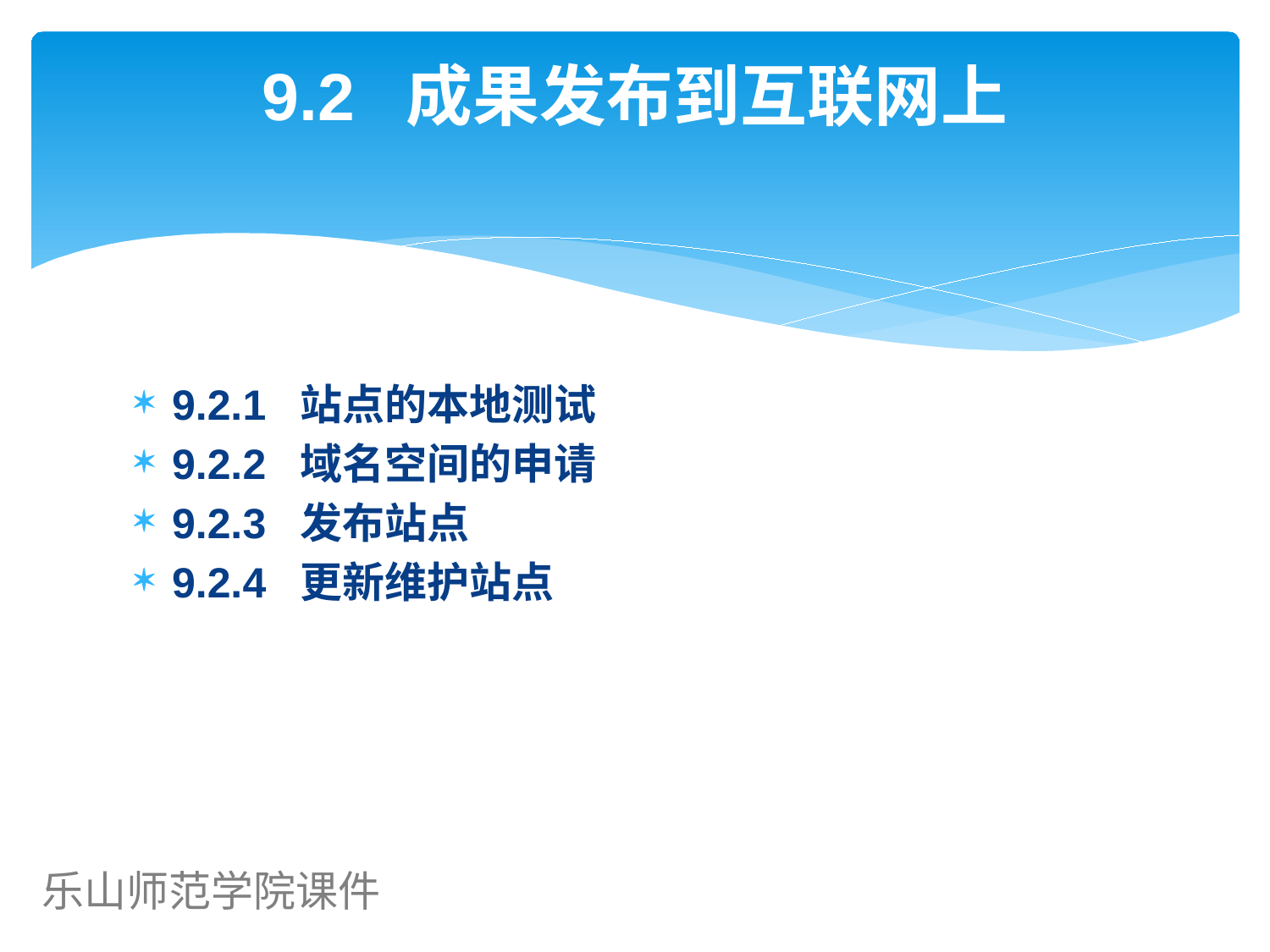

# 9.2  成果发布到互联网上
9.2.1  站点的本地测试
9.2.2  域名空间的申请
9.2.3  发布站点
9.2.4  更新维护站点